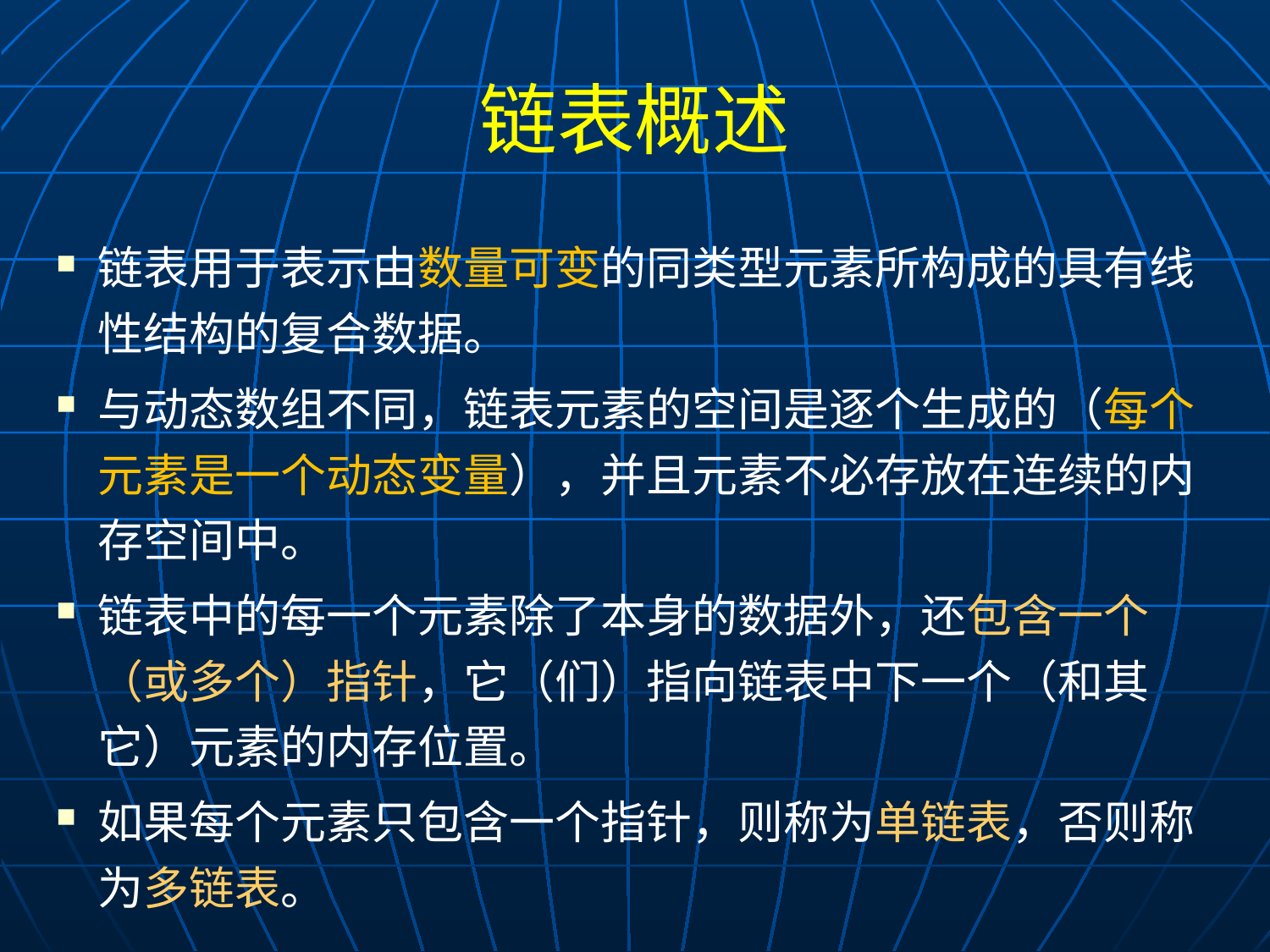

# 链表概述
链表用于表示由数量可变的同类型元素所构成的具有线性结构的复合数据。
与动态数组不同，链表元素的空间是逐个生成的（每个元素是一个动态变量），并且元素不必存放在连续的内存空间中。
链表中的每一个元素除了本身的数据外，还包含一个（或多个）指针，它（们）指向链表中下一个（和其它）元素的内存位置。
如果每个元素只包含一个指针，则称为单链表，否则称为多链表。